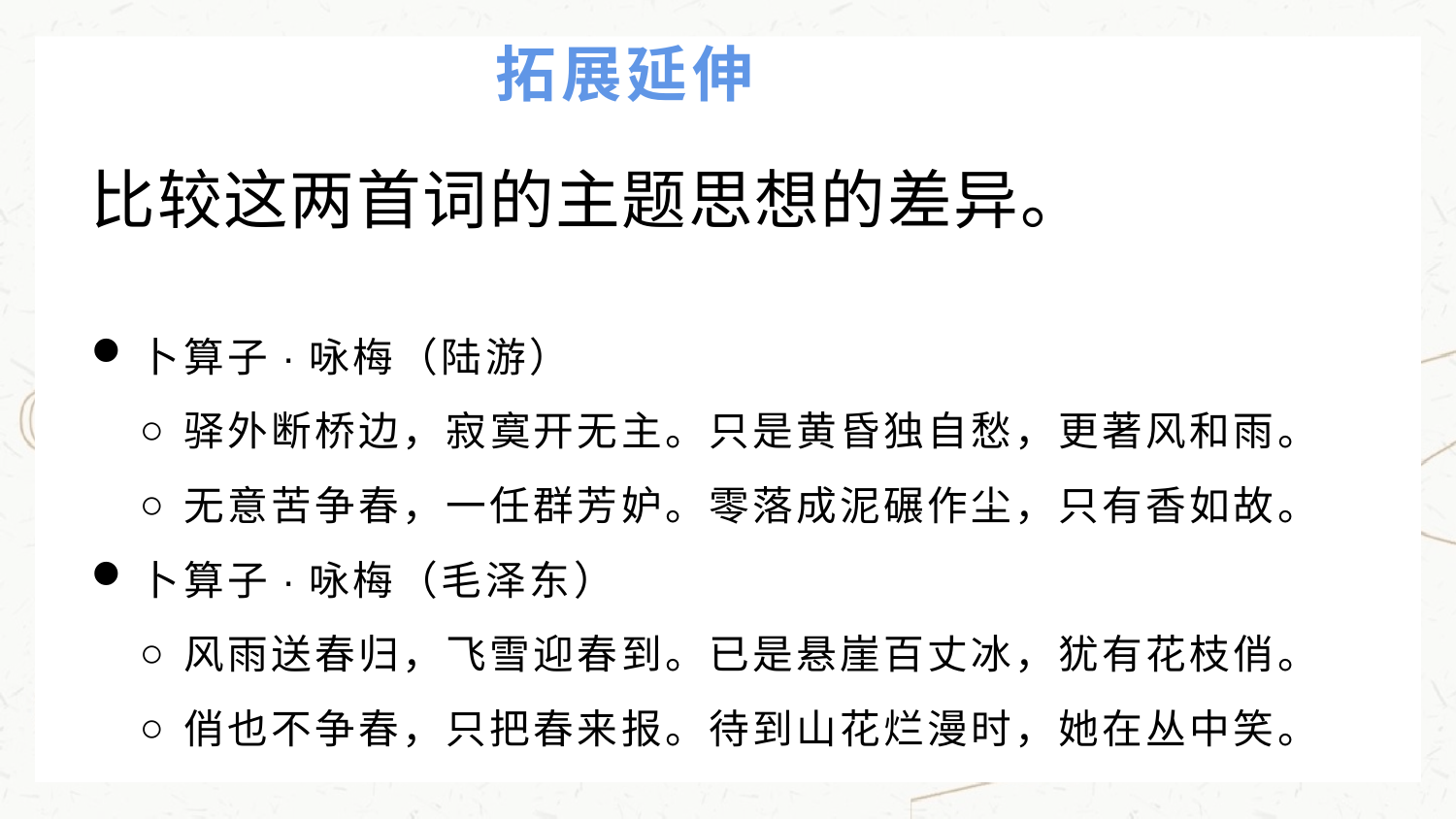

拓展延伸

比较这两首词的主题思想的差异。
卜算子·咏梅（陆游）
驿外断桥边，寂寞开无主。只是黄昏独自愁，更著风和雨。
无意苦争春，一任群芳妒。零落成泥碾作尘，只有香如故。
卜算子·咏梅（毛泽东）
风雨送春归，飞雪迎春到。已是悬崖百丈冰，犹有花枝俏。
俏也不争春，只把春来报。待到山花烂漫时，她在丛中笑。